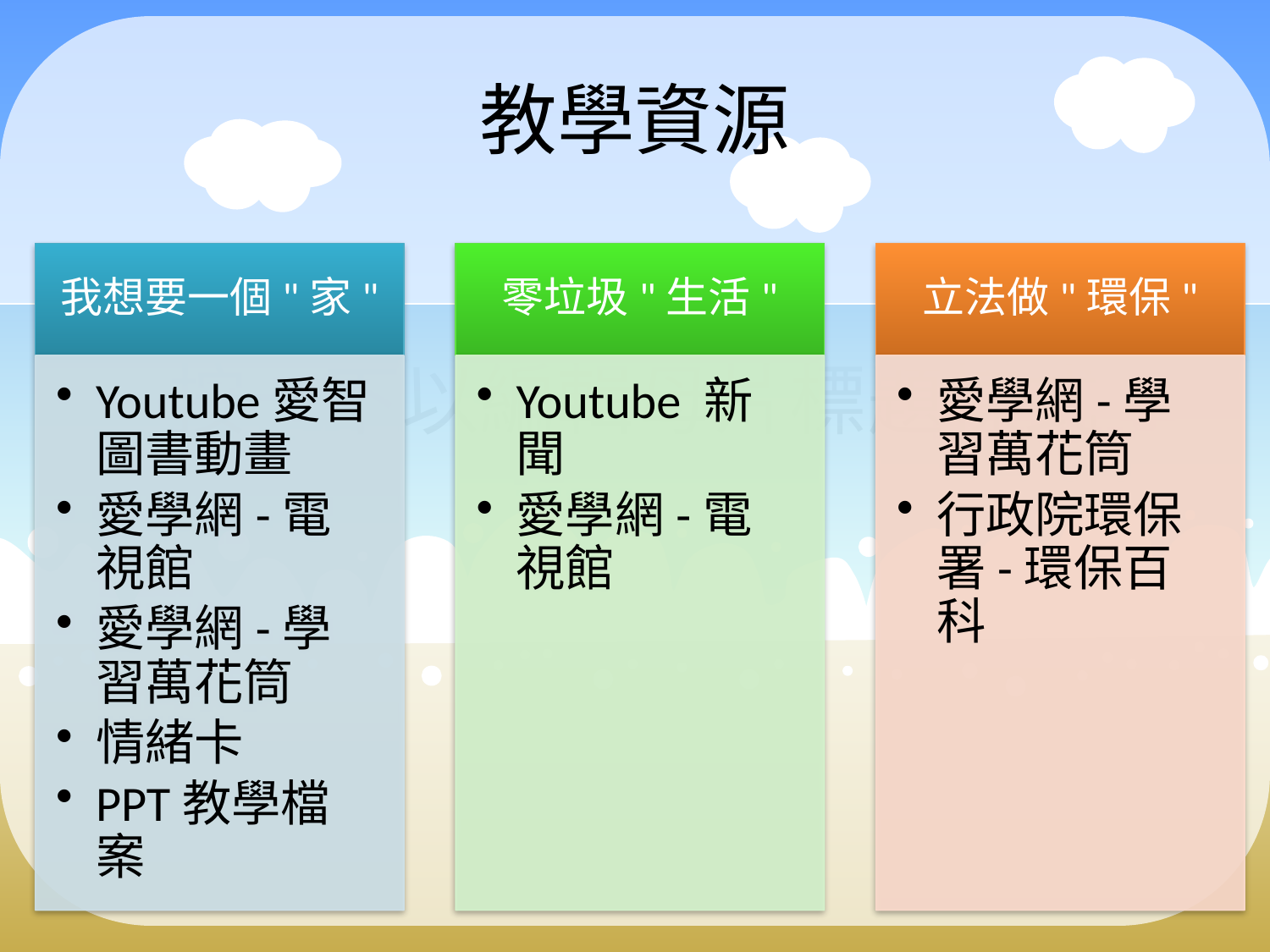

# 教學資源
我想要一個"家"
Youtube愛智圖書動畫
愛學網-電視館
愛學網-學習萬花筒
情緒卡
PPT教學檔案
零垃圾"生活"
Youtube 新聞
愛學網-電視館
立法做"環保"
愛學網-學習萬花筒
行政院環保署-環保百科